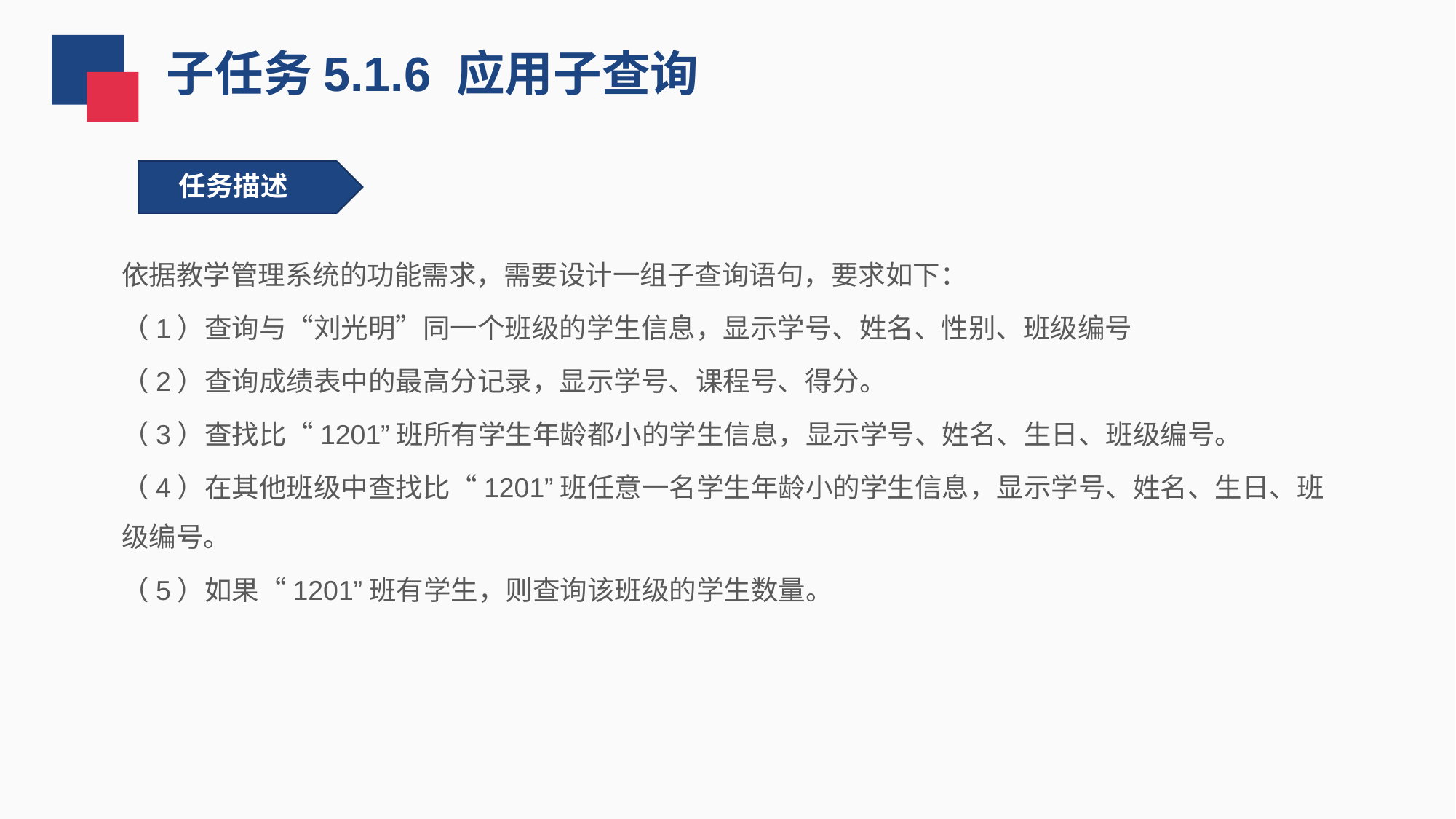

子任务5.1.6 应用子查询

任务描述
依据教学管理系统的功能需求，需要设计一组子查询语句，要求如下：
（1）查询与“刘光明”同一个班级的学生信息，显示学号、姓名、性别、班级编号
（2）查询成绩表中的最高分记录，显示学号、课程号、得分。
（3）查找比“1201”班所有学生年龄都小的学生信息，显示学号、姓名、生日、班级编号。
（4）在其他班级中查找比“1201”班任意一名学生年龄小的学生信息，显示学号、姓名、生日、班级编号。
（5）如果“1201”班有学生，则查询该班级的学生数量。